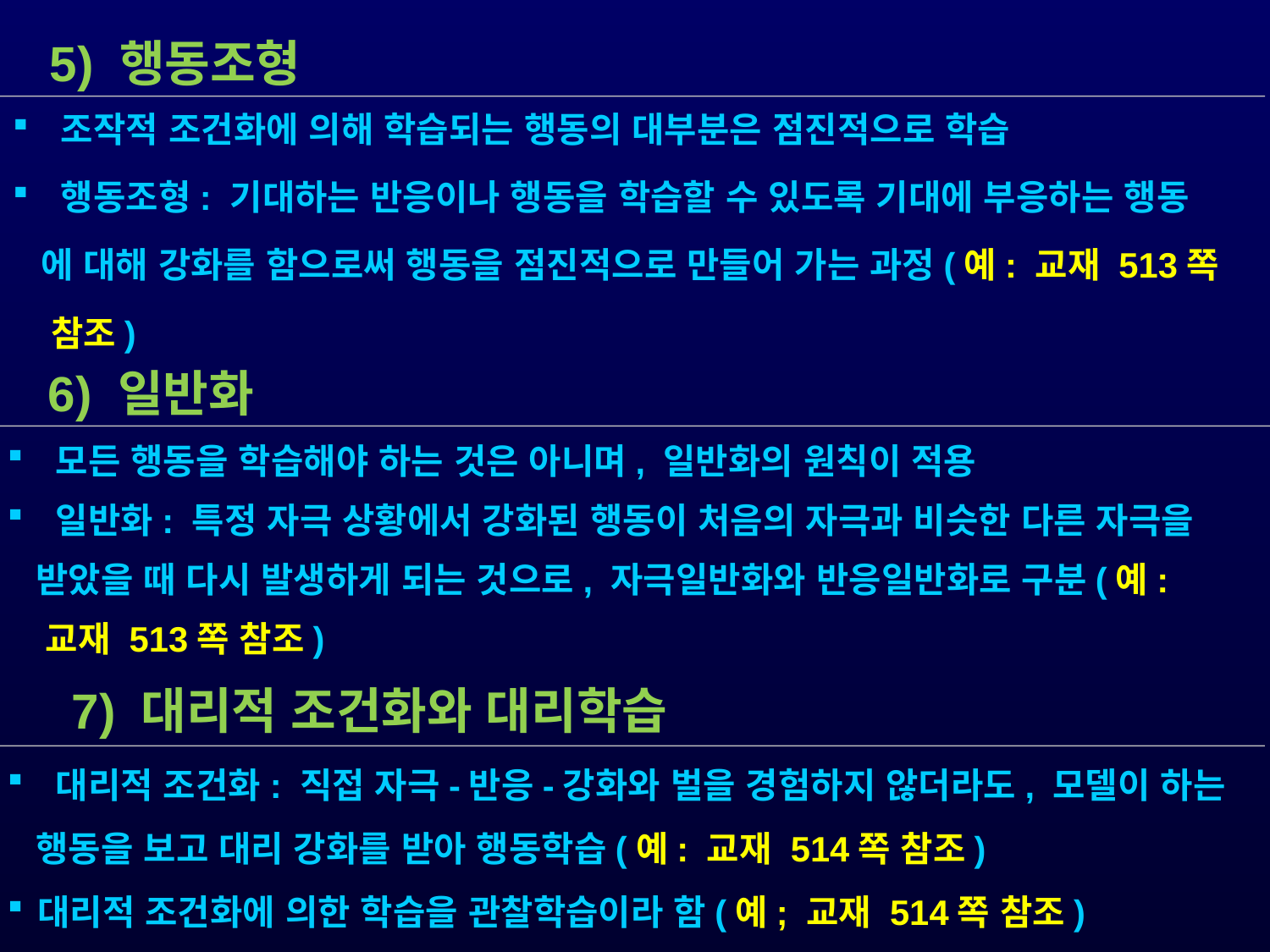

5) 행동조형
 조작적 조건화에 의해 학습되는 행동의 대부분은 점진적으로 학습
 행동조형: 기대하는 반응이나 행동을 학습할 수 있도록 기대에 부응하는 행동
  에 대해 강화를 함으로써 행동을 점진적으로 만들어 가는 과정(예: 교재 513쪽
   참조)

  6) 일반화
 모든 행동을 학습해야 하는 것은 아니며, 일반화의 원칙이 적용
 일반화: 특정 자극 상황에서 강화된 행동이 처음의 자극과 비슷한 다른 자극을
  받았을 때 다시 발생하게 되는 것으로, 자극일반화와 반응일반화로 구분(예:
   교재 513쪽 참조)

  7) 대리적 조건화와 대리학습
 대리적 조건화: 직접 자극-반응-강화와 벌을 경험하지 않더라도, 모델이 하는
  행동을 보고 대리 강화를 받아 행동학습(예: 교재 514쪽 참조)
대리적 조건화에 의한 학습을 관찰학습이라 함(예; 교재 514쪽 참조)